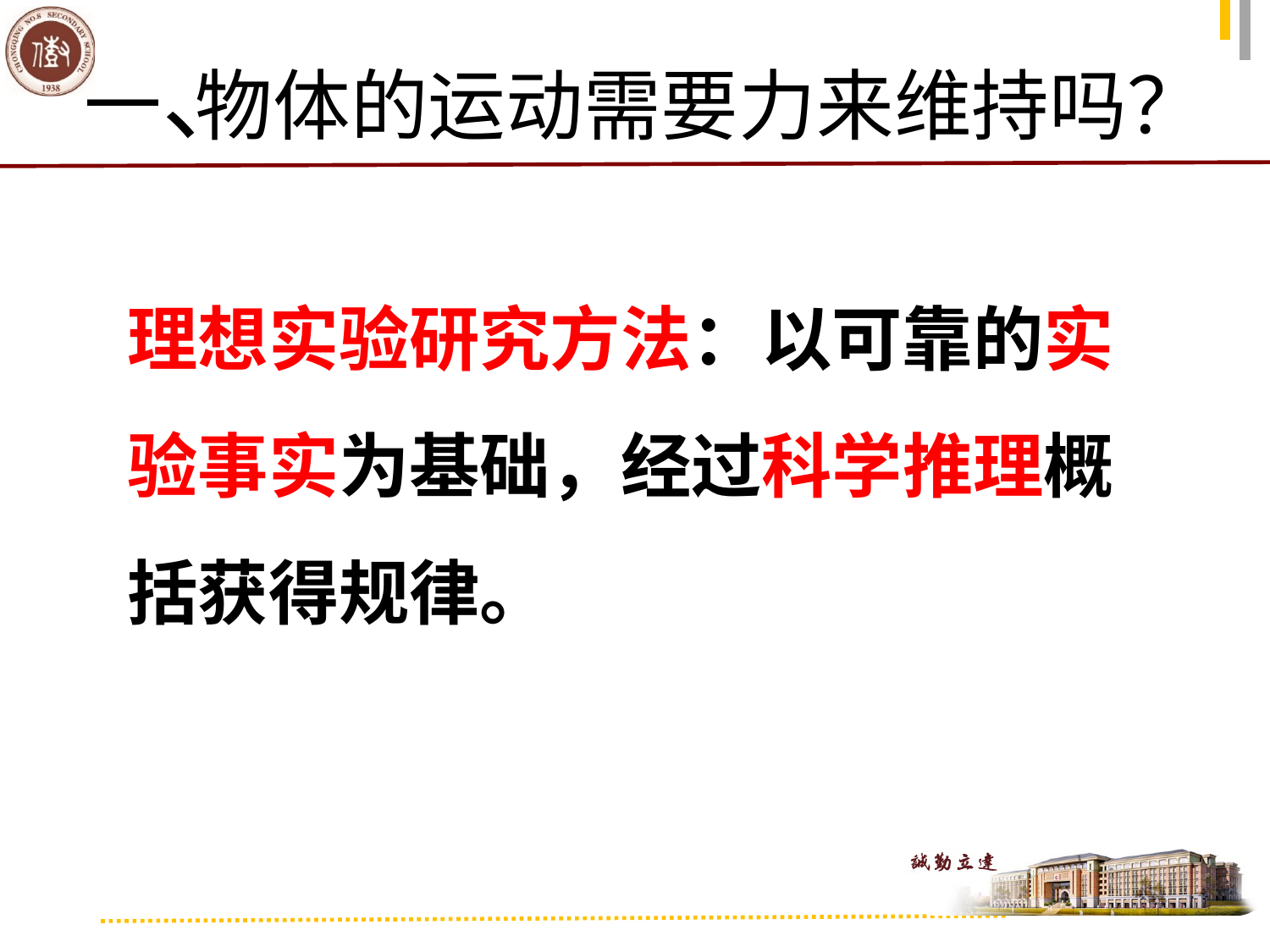

一、
物体的运动需要力来维持吗？
理想实验研究方法：以可靠的实验事实为基础，经过科学推理概括获得规律。